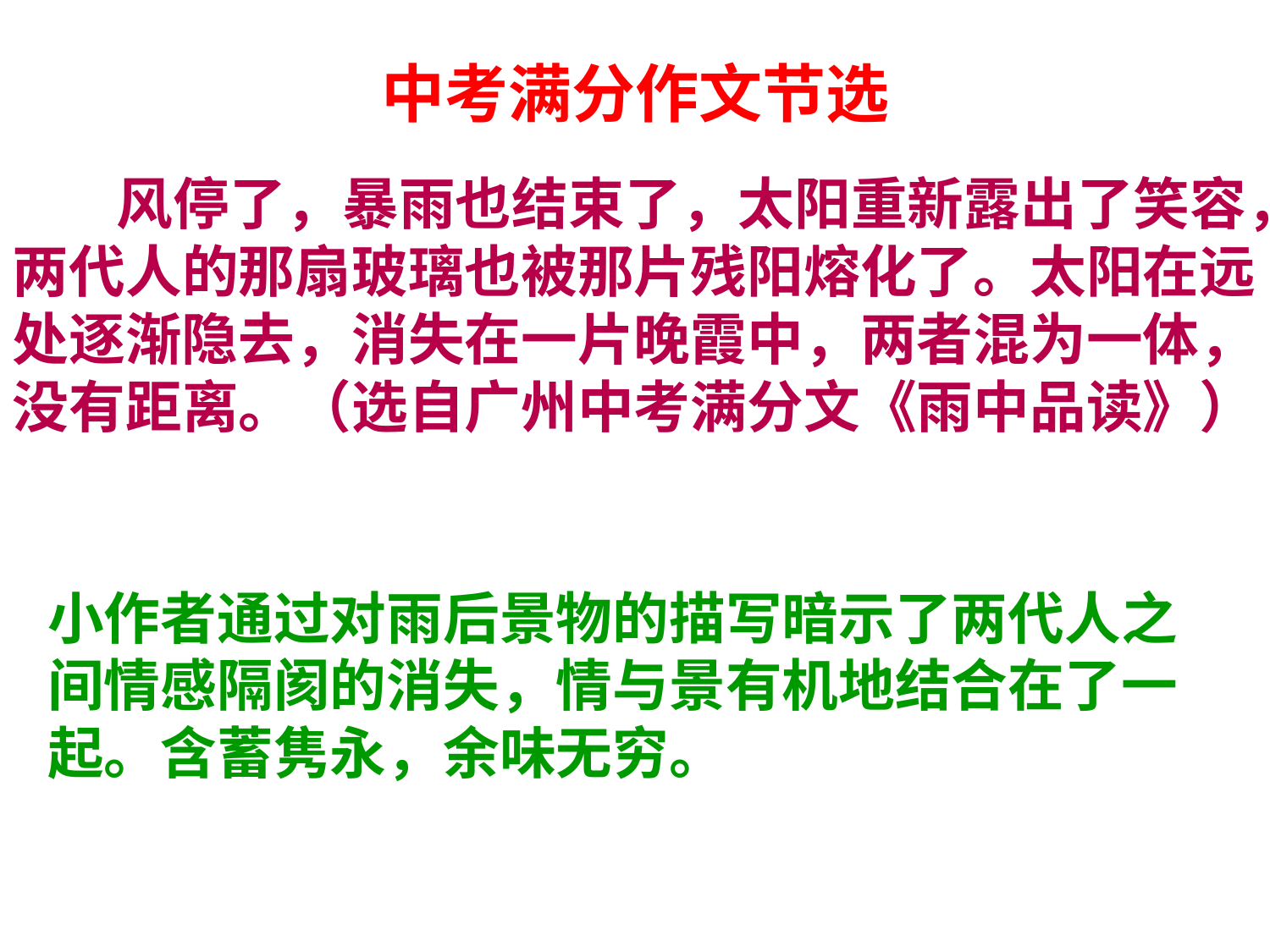

中考满分作文节选

       风停了，暴雨也结束了，太阳重新露出了笑容，两代人的那扇玻璃也被那片残阳熔化了。太阳在远处逐渐隐去，消失在一片晚霞中，两者混为一体，没有距离。（选自广州中考满分文《雨中品读》）
小作者通过对雨后景物的描写暗示了两代人之间情感隔阂的消失，情与景有机地结合在了一起。含蓄隽永，余味无穷。